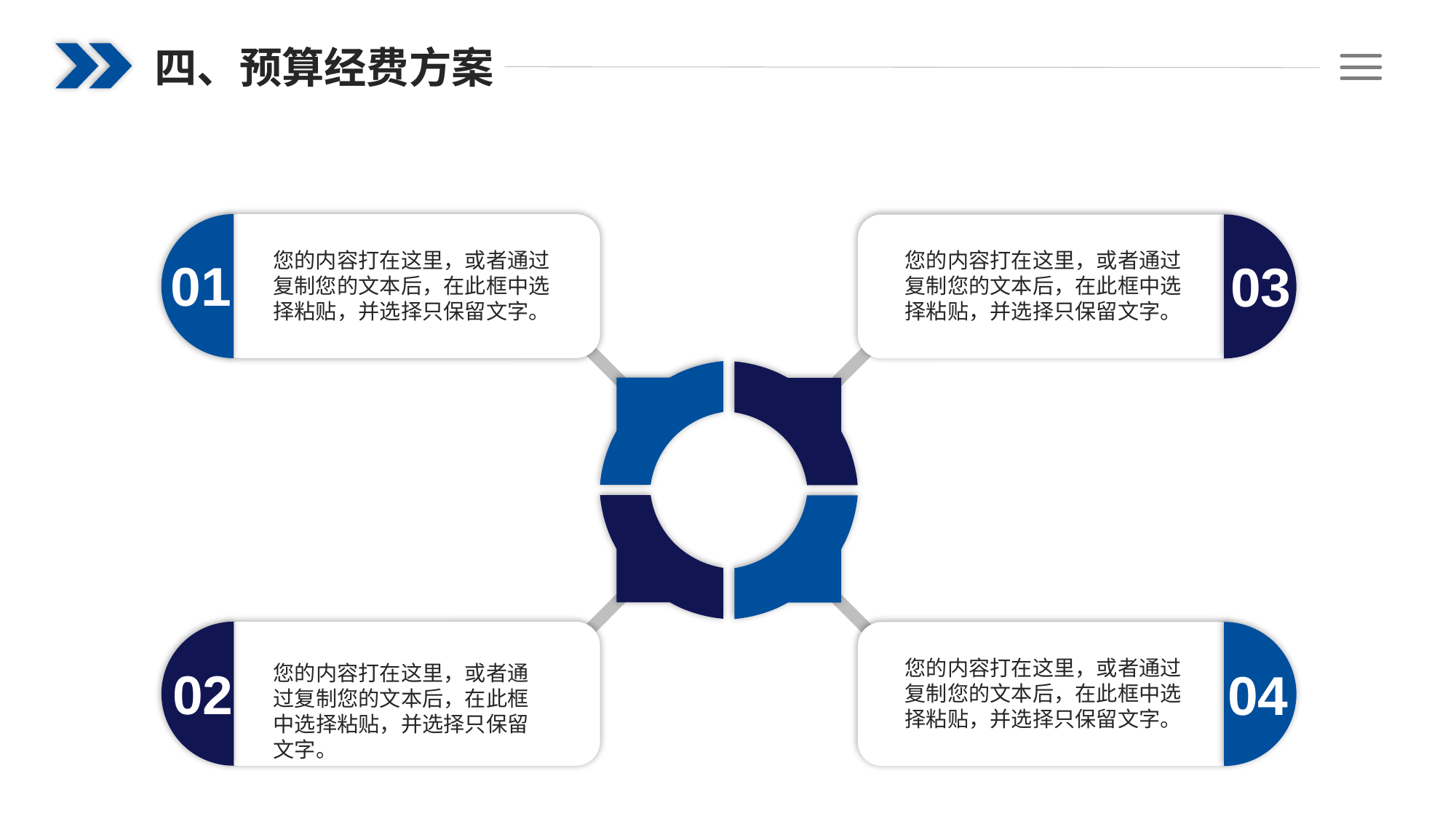

四、预算经费方案

您的内容打在这里，或者通过复制您的文本后，在此框中选择粘贴，并选择只保留文字。
01

您的内容打在这里，或者通过复制您的文本后，在此框中选择粘贴，并选择只保留文字。
03

02
您的内容打在这里，或者通过复制您的文本后，在此框中选择粘贴，并选择只保留文字。

您的内容打在这里，或者通过复制您的文本后，在此框中选择粘贴，并选择只保留文字。
04